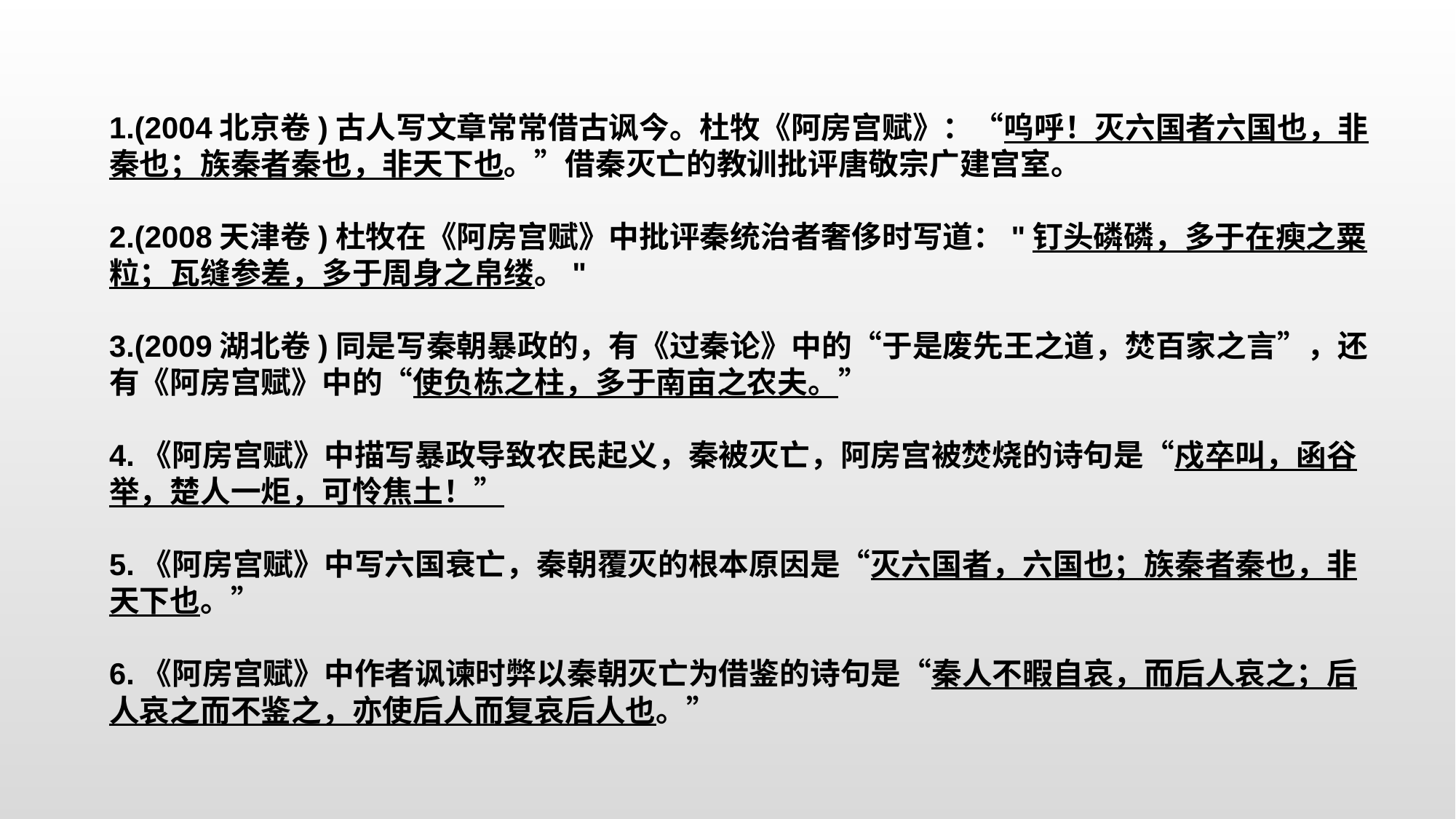

1.(2004北京卷)古人写文章常常借古讽今。杜牧《阿房宫赋》：“呜呼！灭六国者六国也，非秦也；族秦者秦也，非天下也。”借秦灭亡的教训批评唐敬宗广建宫室。

2.(2008天津卷)杜牧在《阿房宫赋》中批评秦统治者奢侈时写道："钉头磷磷，多于在瘐之粟粒；瓦缝参差，多于周身之帛缕。"

3.(2009湖北卷)同是写秦朝暴政的，有《过秦论》中的“于是废先王之道，焚百家之言”，还有《阿房宫赋》中的“使负栋之柱，多于南亩之农夫。”

4.《阿房宫赋》中描写暴政导致农民起义，秦被灭亡，阿房宫被焚烧的诗句是“戍卒叫，函谷举，楚人一炬，可怜焦土！”

5.《阿房宫赋》中写六国衰亡，秦朝覆灭的根本原因是“灭六国者，六国也；族秦者秦也，非天下也。”

6.《阿房宫赋》中作者讽谏时弊以秦朝灭亡为借鉴的诗句是“秦人不暇自哀，而后人哀之；后人哀之而不鉴之，亦使后人而复哀后人也。”